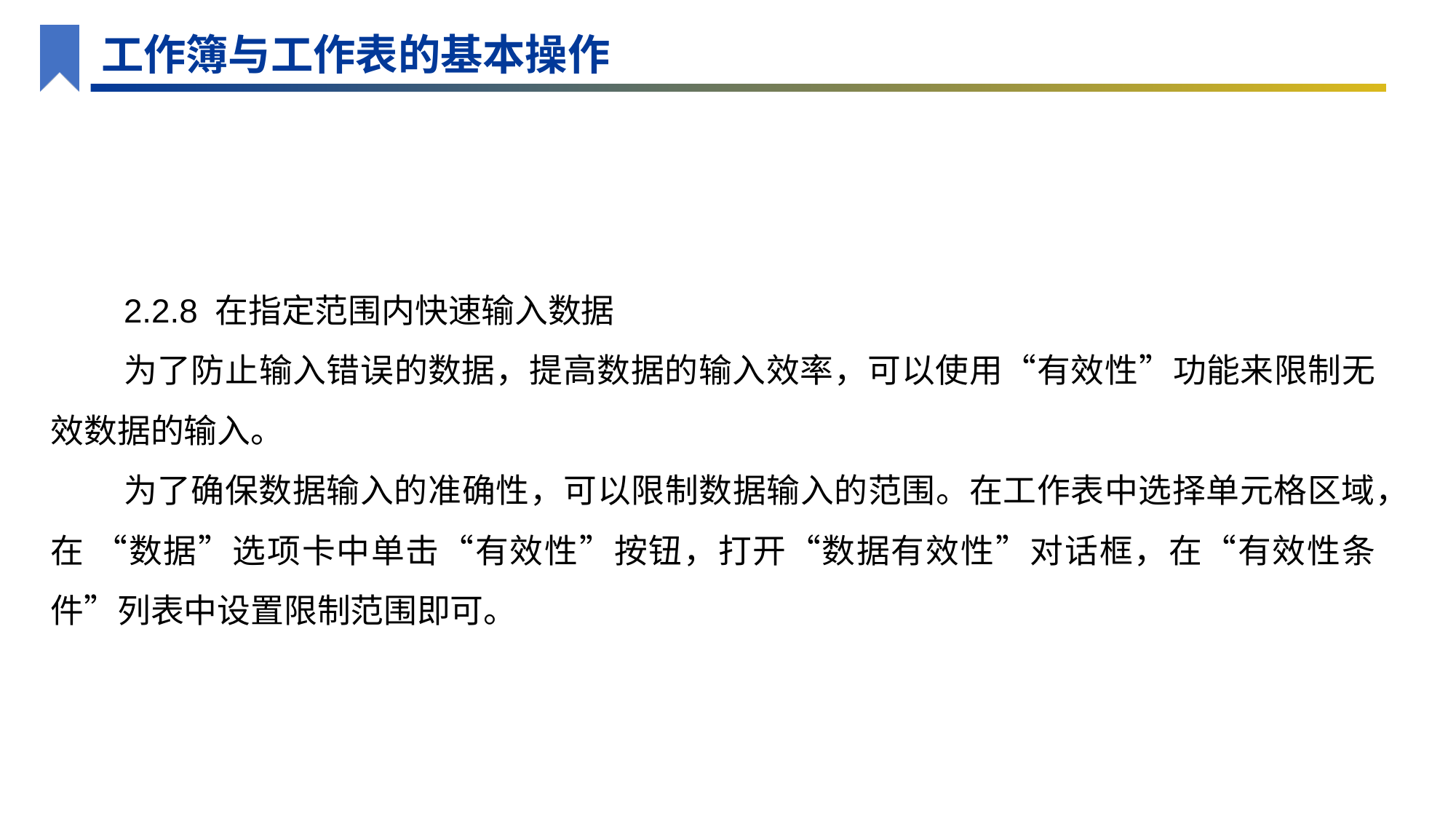

工作簿与工作表的基本操作
2.2.8 在指定范围内快速输入数据
为了防止输入错误的数据，提高数据的输入效率，可以使用“有效性”功能来限制无效数据的输入。
为了确保数据输入的准确性，可以限制数据输入的范围。在工作表中选择单元格区域，在 “数据”选项卡中单击“有效性”按钮，打开“数据有效性”对话框，在“有效性条件”列表中设置限制范围即可。